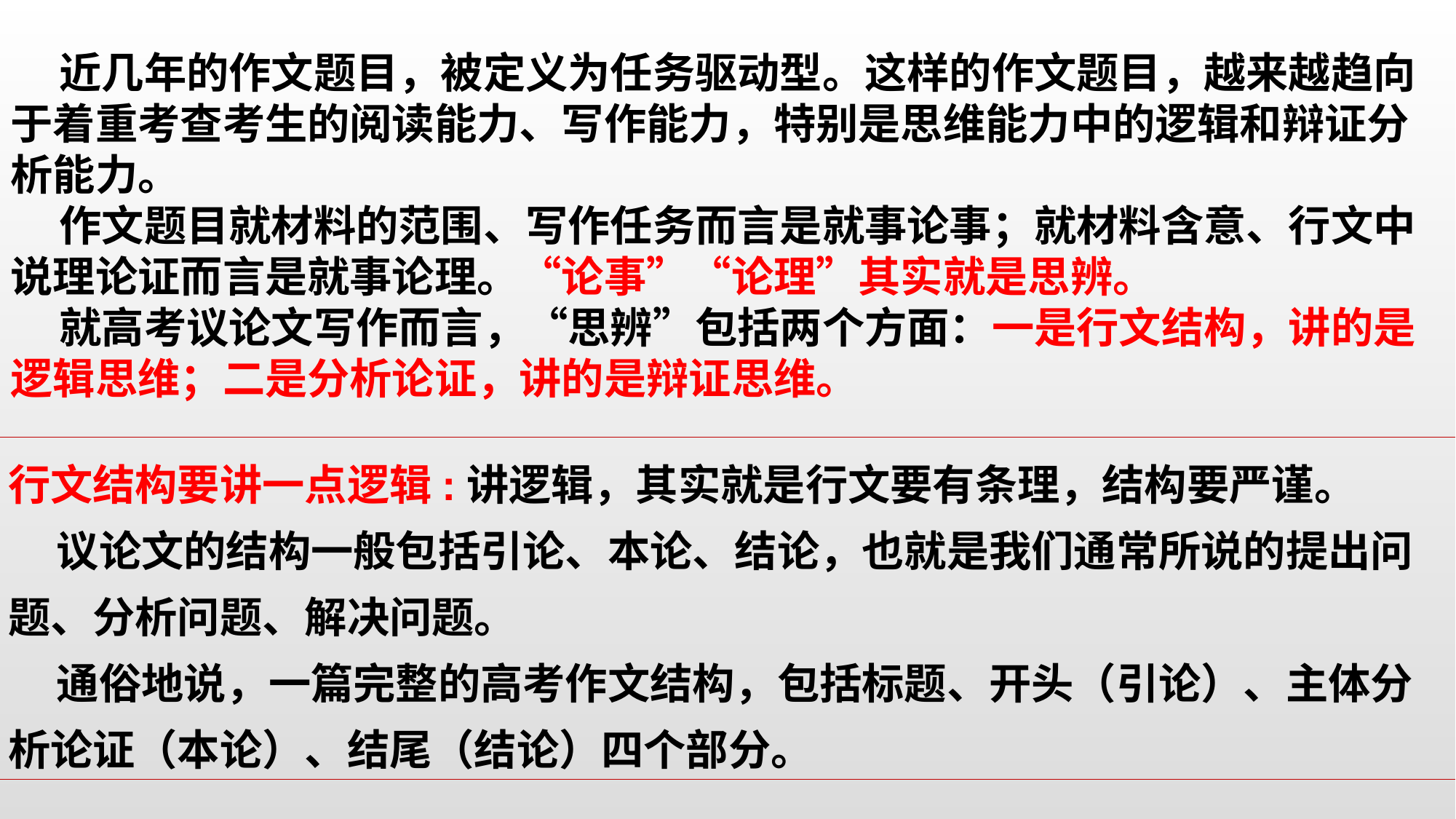

近几年的作文题目，被定义为任务驱动型。这样的作文题目，越来越趋向于着重考查考生的阅读能力、写作能力，特别是思维能力中的逻辑和辩证分析能力。
    作文题目就材料的范围、写作任务而言是就事论事；就材料含意、行文中说理论证而言是就事论理。“论事”“论理”其实就是思辨。
    就高考议论文写作而言，“思辨”包括两个方面：一是行文结构，讲的是逻辑思维；二是分析论证，讲的是辩证思维。
行文结构要讲一点逻辑:讲逻辑，其实就是行文要有条理，结构要严谨。
    议论文的结构一般包括引论、本论、结论，也就是我们通常所说的提出问题、分析问题、解决问题。
    通俗地说，一篇完整的高考作文结构，包括标题、开头（引论）、主体分析论证（本论）、结尾（结论）四个部分。